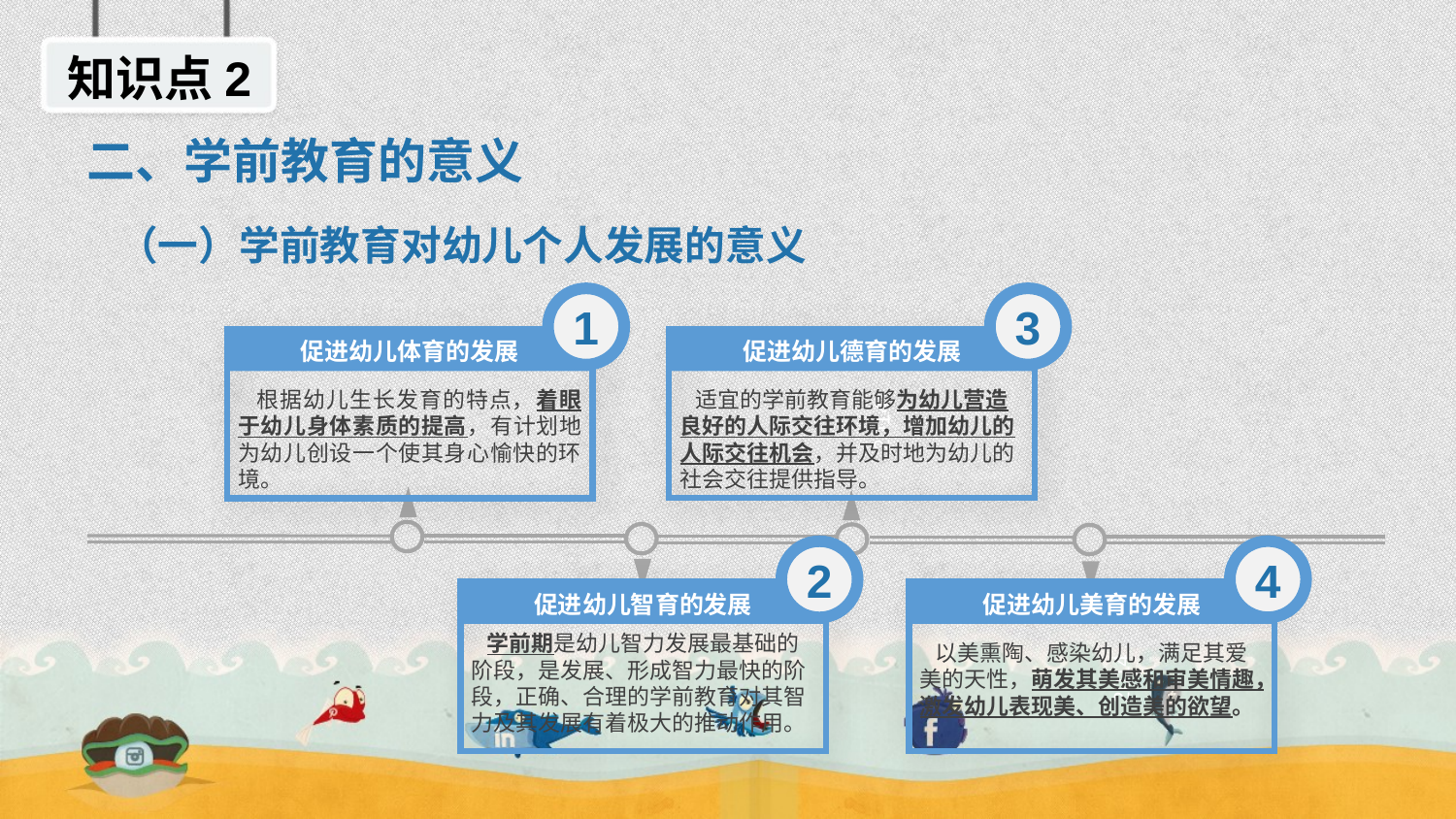

知识点2
二、学前教育的意义
（一）学前教育对幼儿个人发展的意义
3
1

促进幼儿德育的发展
促进幼儿体育的发展
  适宜的学前教育能够为幼儿营造良好的人际交往环境，增加幼儿的人际交往机会，并及时地为幼儿的社会交往提供指导。
  根据幼儿生长发育的特点，着眼于幼儿身体素质的提高，有计划地为幼儿创设一个使其身心愉快的环境。
2014

4
2

促进幼儿美育的发展
促进幼儿智育的发展
  学前期是幼儿智力发展最基础的阶段，是发展、形成智力最快的阶段，正确、合理的学前教育对其智力及其发展有着极大的推动作用。
  以美熏陶、感染幼儿，满足其爱美的天性，萌发其美感和审美情趣，激发幼儿表现美、创造美的欲望。
2014